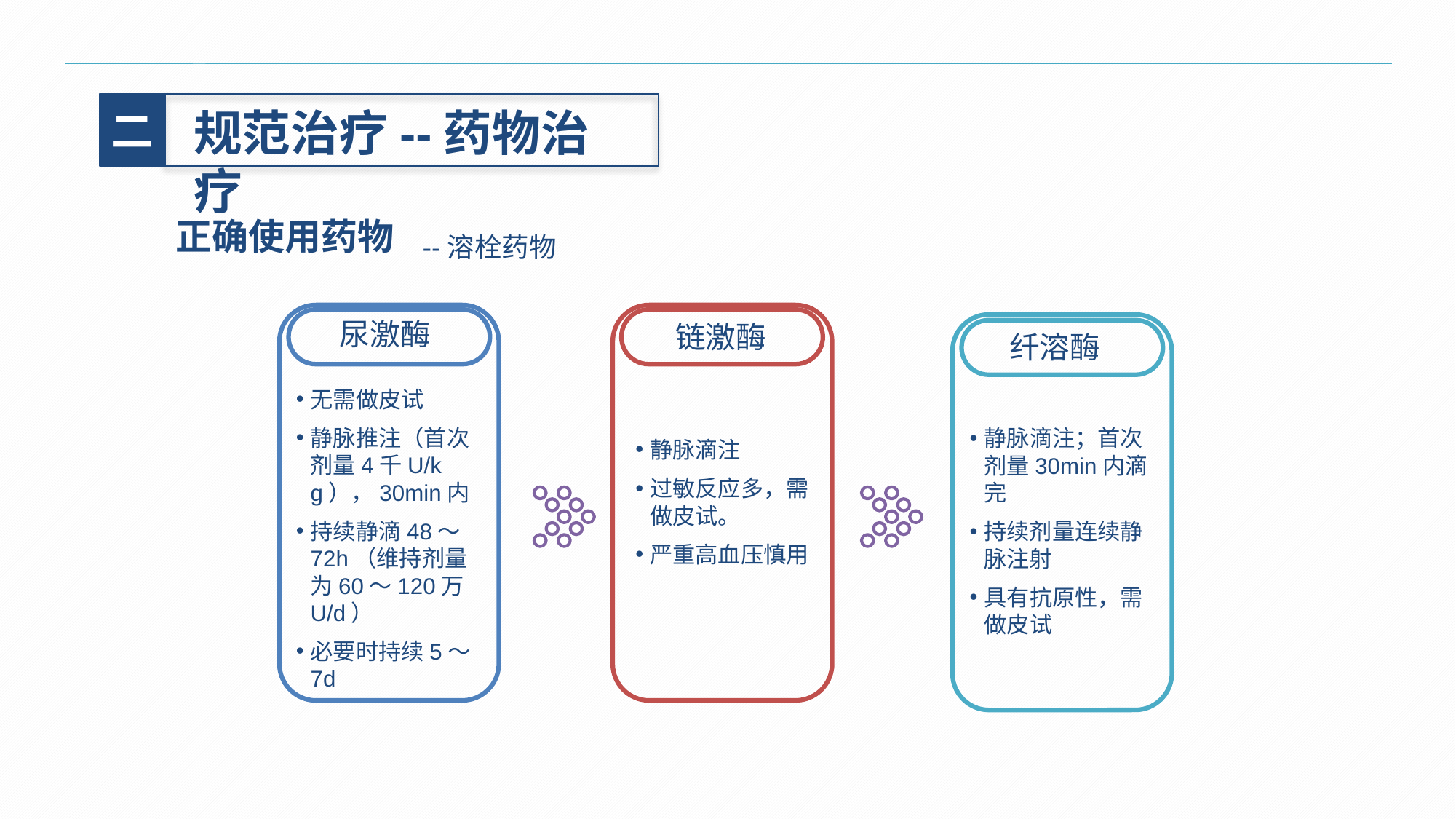

二

规范治疗--药物治疗
正确使用药物
--溶栓药物

尿激酶
无需做皮试
静脉推注（首次剂量4千U/kg），30min内
持续静滴48～72h（维持剂量为60～120万U/d）
必要时持续5～7d

链激酶
静脉滴注
过敏反应多，需做皮试。
严重高血压慎用

纤溶酶
静脉滴注；首次剂量30min内滴完
持续剂量连续静脉注射
具有抗原性，需做皮试